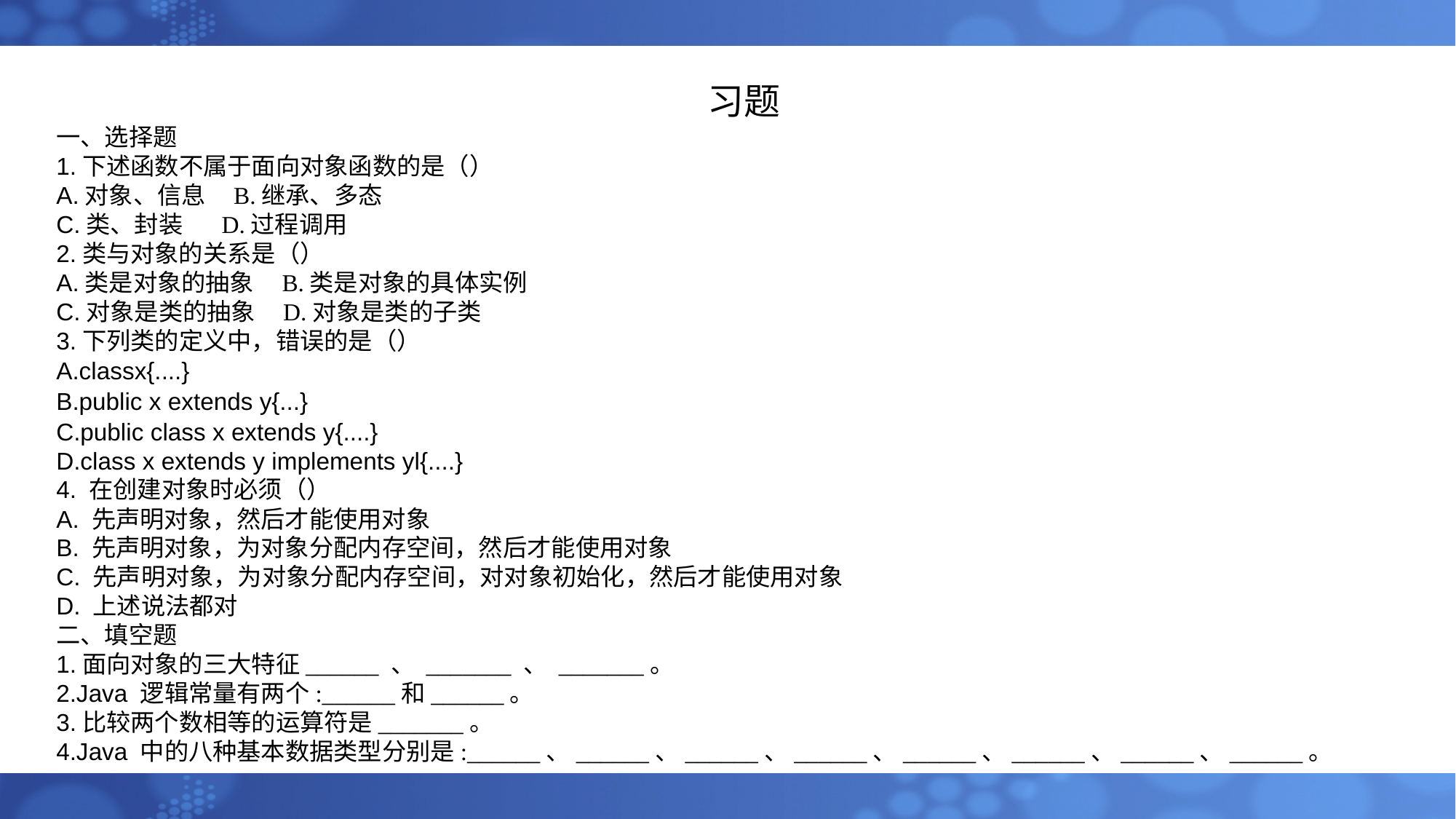

习题
一、选择题
1.下述函数不属于面向对象函数的是（）
A.对象、信息    B.继承、多态
C.类、封装      D.过程调用
2.类与对象的关系是（）
A.类是对象的抽象    B.类是对象的具体实例
C.对象是类的抽象    D.对象是类的子类
3.下列类的定义中，错误的是（）
A.classx{....}
B.public x extends y{...}
C.public class x extends y{....}
D.class x extends y implements yl{....}
4. 在创建对象时必须（）
A. 先声明对象，然后才能使用对象
B. 先声明对象，为对象分配内存空间，然后才能使用对象
C. 先声明对象，为对象分配内存空间，对对象初始化，然后才能使用对象
D. 上述说法都对
二、填空题
1.面向对象的三大特征______ 、 _______ 、 _______。
2.Java 逻辑常量有两个:______和______。
3.比较两个数相等的运算符是_______。
4.Java 中的八种基本数据类型分别是:______、______、______、______、______、______、______、______。